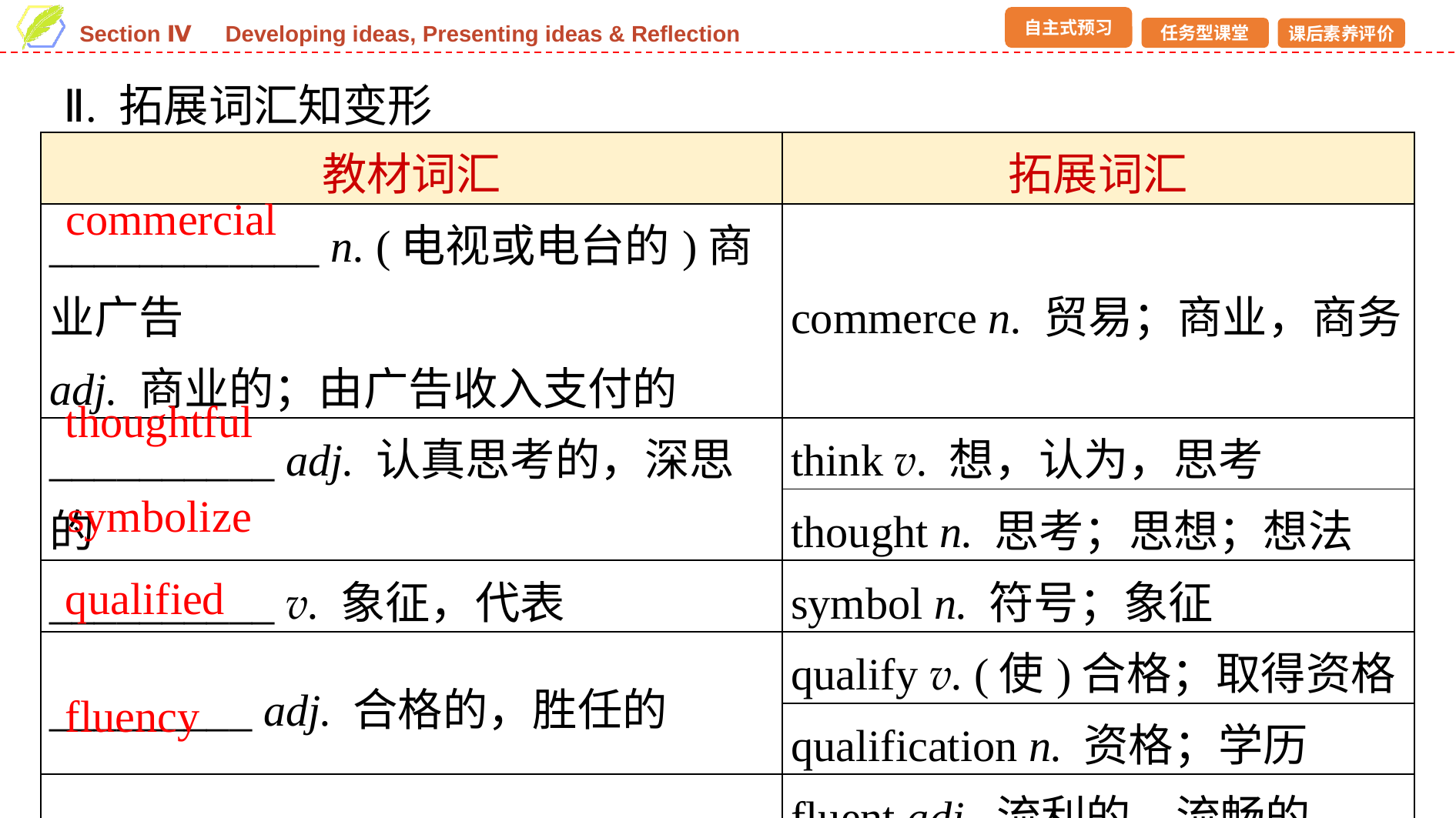

Ⅱ. 拓展词汇知变形
| 教材词汇 | 拓展词汇 |
| --- | --- |
| \_\_\_\_\_\_\_\_\_\_\_\_ n. (电视或电台的)商业广告 adj. 商业的；由广告收入支付的 | commerce n. 贸易；商业，商务 |
| \_\_\_\_\_\_\_\_\_\_ adj. 认真思考的，深思的 | think v. 想，认为，思考 |
|  | thought n. 思考；思想；想法 |
| \_\_\_\_\_\_\_\_\_\_ v. 象征，代表 | symbol n. 符号；象征 |
| \_\_\_\_\_\_\_\_\_ adj. 合格的，胜任的 | qualify v. (使)合格；取得资格 |
|  | qualification n. 资格；学历 |
| \_\_\_\_\_\_\_\_ n. 熟练，流利 | fluent adj. 流利的，流畅的 |
|  | fluently adv. 流利地 |
commercial
thoughtful
symbolize
qualified
fluency